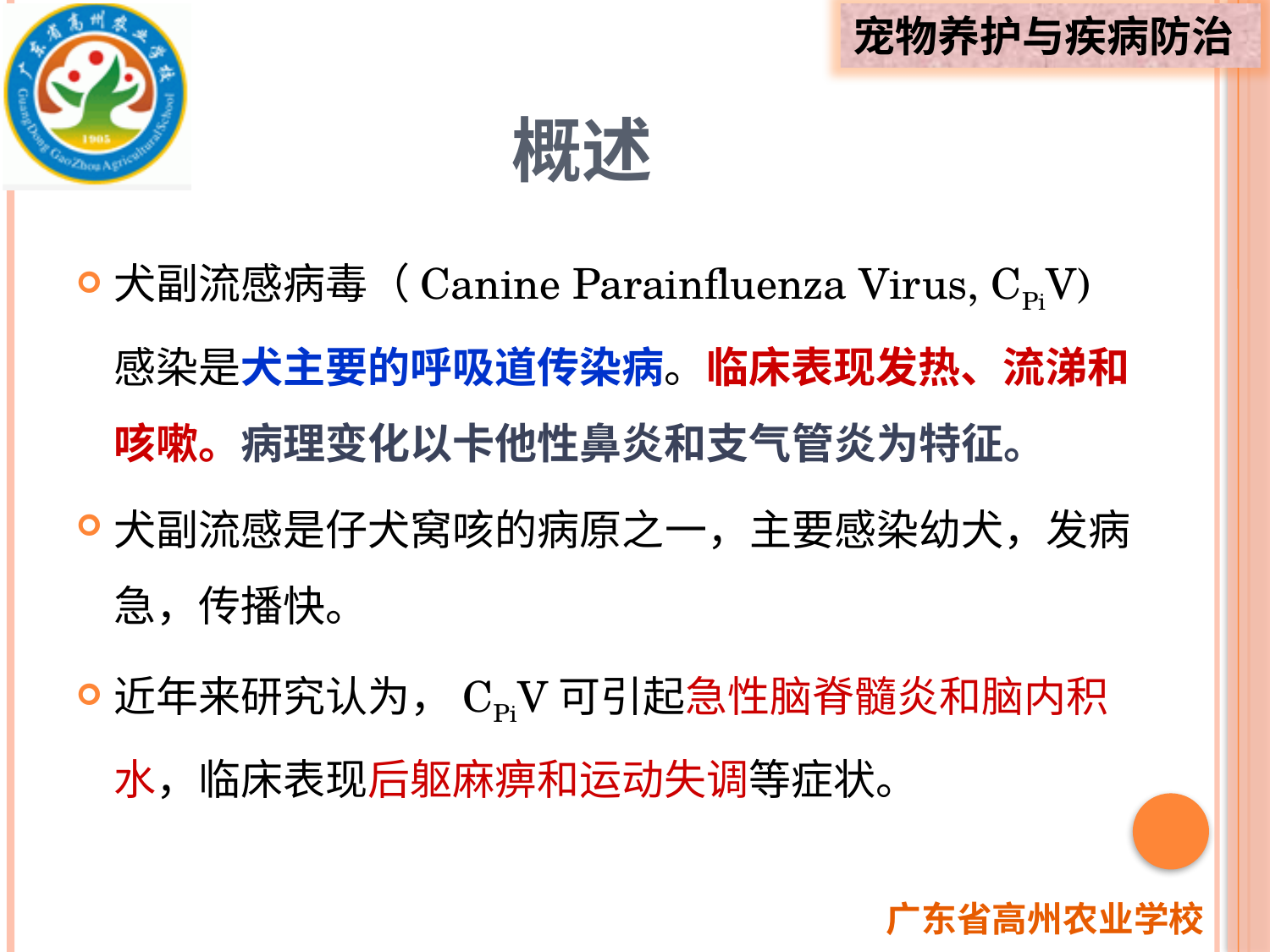

# 概述
犬副流感病毒（Canine Parainfluenza Virus, CPiV)感染是犬主要的呼吸道传染病。临床表现发热、流涕和咳嗽。病理变化以卡他性鼻炎和支气管炎为特征。
犬副流感是仔犬窝咳的病原之一，主要感染幼犬，发病急，传播快。
近年来研究认为，CPiV可引起急性脑脊髓炎和脑内积水，临床表现后躯麻痹和运动失调等症状。